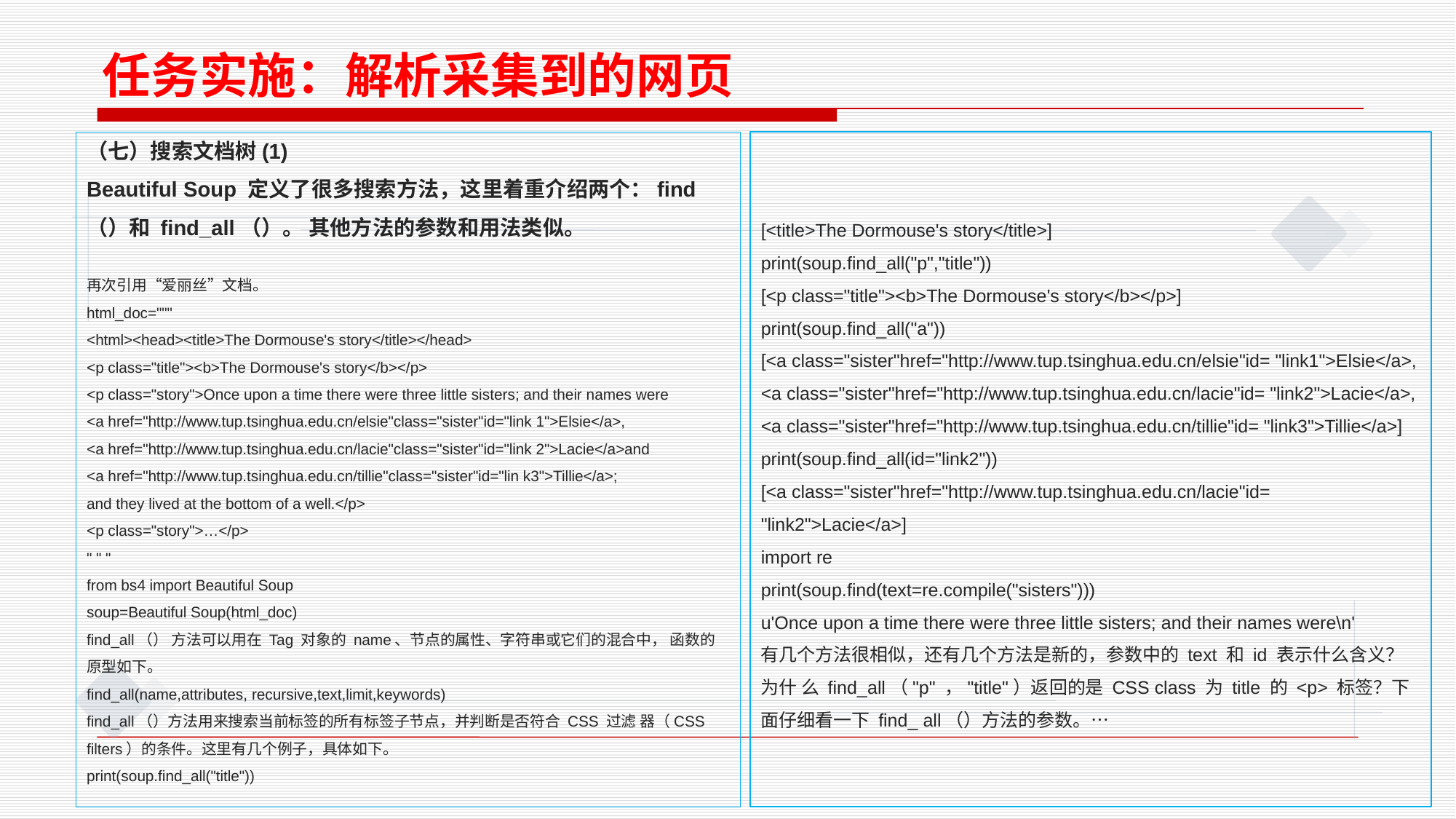

任务实施：解析采集到的网页

（七）搜索文档树(1)
Beautiful Soup 定义了很多搜索方法，这里着重介绍两个：find（）和 find_all（）。 其他方法的参数和用法类似。

再次引用“爱丽丝”文档。
html_doc="""
<html><head><title>The Dormouse's story</title></head>
<p class="title"><b>The Dormouse's story</b></p>
<p class="story">Once upon a time there were three little sisters; and their names were
<a href="http://www.tup.tsinghua.edu.cn/elsie"class="sister"id="link 1">Elsie</a>,
<a href="http://www.tup.tsinghua.edu.cn/lacie"class="sister"id="link 2">Lacie</a>and
<a href="http://www.tup.tsinghua.edu.cn/tillie"class="sister"id="lin k3">Tillie</a>;
and they lived at the bottom of a well.</p>
<p class="story">…</p>
" " "
from bs4 import Beautiful Soup
soup=Beautiful Soup(html_doc)
find_all（） 方法可以用在 Tag 对象的 name、节点的属性、字符串或它们的混合中， 函数的原型如下。
ﬁnd_all(name,attributes, recursive,text,limit,keywords)
find_all（）方法用来搜索当前标签的所有标签子节点，并判断是否符合 CSS 过滤 器（CSS filters）的条件。这里有几个例子，具体如下。
print(soup.ﬁnd_all("title"))

[<title>The Dormouse's story</title>]
print(soup.ﬁnd_all("p","title"))
[<p class="title"><b>The Dormouse's story</b></p>]
print(soup.ﬁnd_all("a"))
[<a class="sister"href="http://www.tup.tsinghua.edu.cn/elsie"id= "link1">Elsie</a>,
<a class="sister"href="http://www.tup.tsinghua.edu.cn/lacie"id= "link2">Lacie</a>,
<a class="sister"href="http://www.tup.tsinghua.edu.cn/tillie"id= "link3">Tillie</a>]
print(soup.ﬁnd_all(id="link2"))
[<a class="sister"href="http://www.tup.tsinghua.edu.cn/lacie"id= "link2">Lacie</a>]
import re
print(soup.ﬁnd(text=re.compile("sisters")))
u'Once upon a time there were three little sisters; and their names were\n'
有几个方法很相似，还有几个方法是新的，参数中的 text 和 id 表示什么含义？为什 么 find_all（"p" ，"title"）返回的是 CSS class 为 title 的 <p> 标签？下面仔细看一下 find_ all（）方法的参数。…